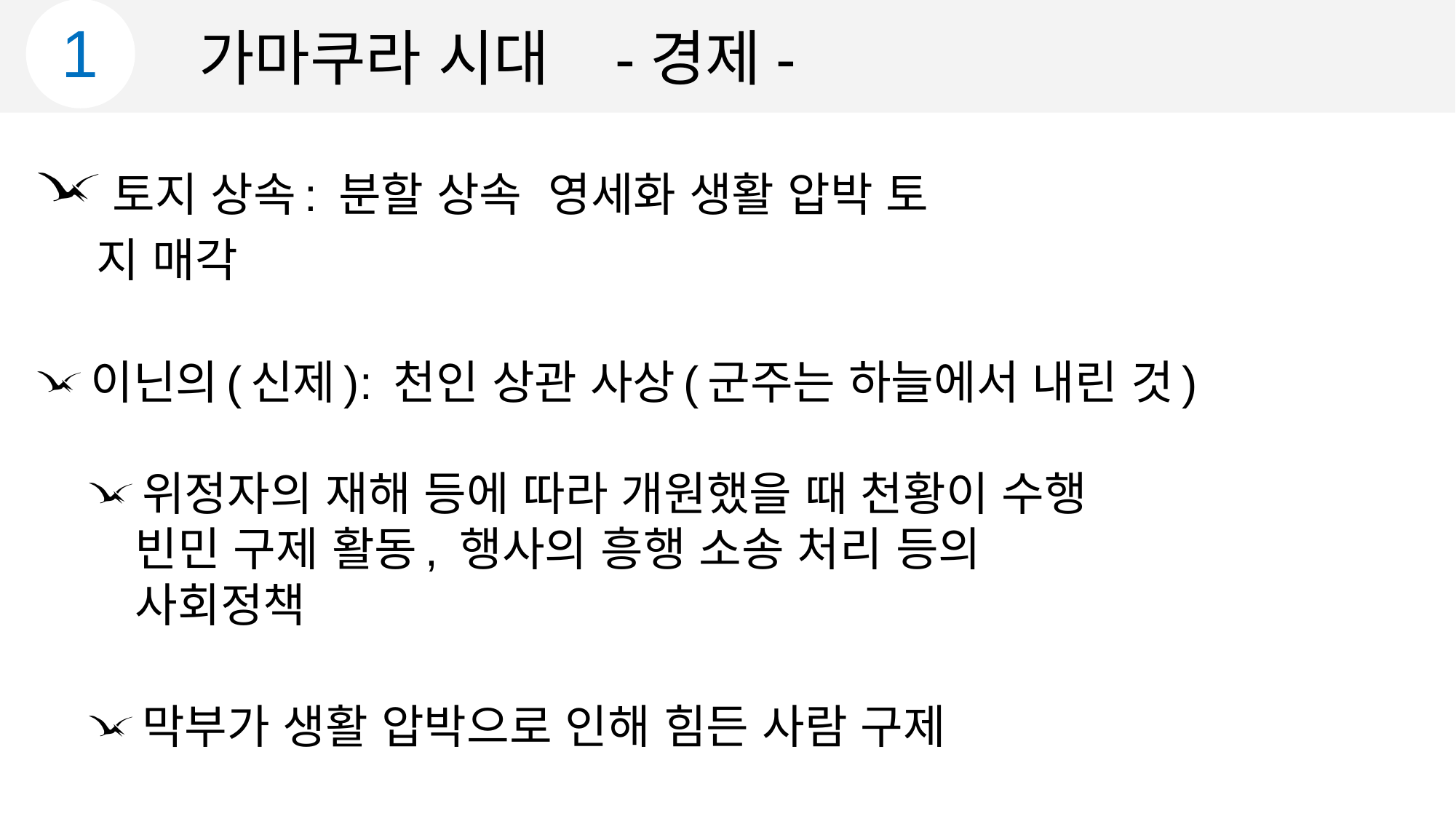

1
가마쿠라 시대   -경제-
 토지 상속: 분할 상속  영세화 생활 압박 토
    지 매각

 이닌의(신제): 천인 상관 사상(군주는 하늘에서 내린 것)

 위정자의 재해 등에 따라 개원했을 때 천황이 수행
   빈민 구제 활동, 행사의 흥행 소송 처리 등의
   사회정책

 막부가 생활 압박으로 인해 힘든 사람 구제